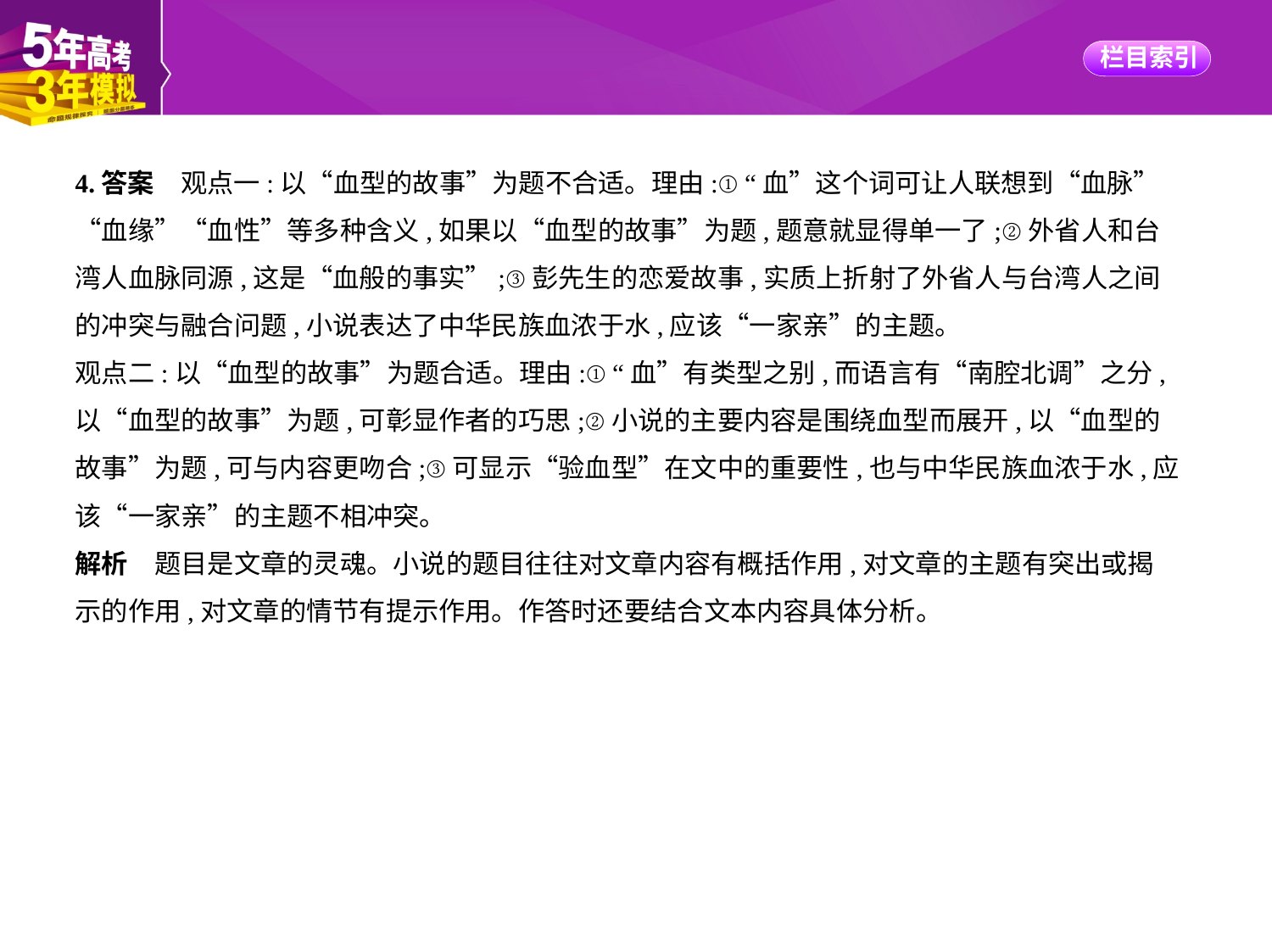

4.答案　观点一:以“血型的故事”为题不合适。理由:①“血”这个词可让人联想到“血脉”
“血缘”“血性”等多种含义,如果以“血型的故事”为题,题意就显得单一了;②外省人和台
湾人血脉同源,这是“血般的事实”;③彭先生的恋爱故事,实质上折射了外省人与台湾人之间
的冲突与融合问题,小说表达了中华民族血浓于水,应该“一家亲”的主题。
观点二:以“血型的故事”为题合适。理由:①“血”有类型之别,而语言有“南腔北调”之分,
以“血型的故事”为题,可彰显作者的巧思;②小说的主要内容是围绕血型而展开,以“血型的
故事”为题,可与内容更吻合;③可显示“验血型”在文中的重要性,也与中华民族血浓于水,应
该“一家亲”的主题不相冲突。
解析　题目是文章的灵魂。小说的题目往往对文章内容有概括作用,对文章的主题有突出或揭
示的作用,对文章的情节有提示作用。作答时还要结合文本内容具体分析。